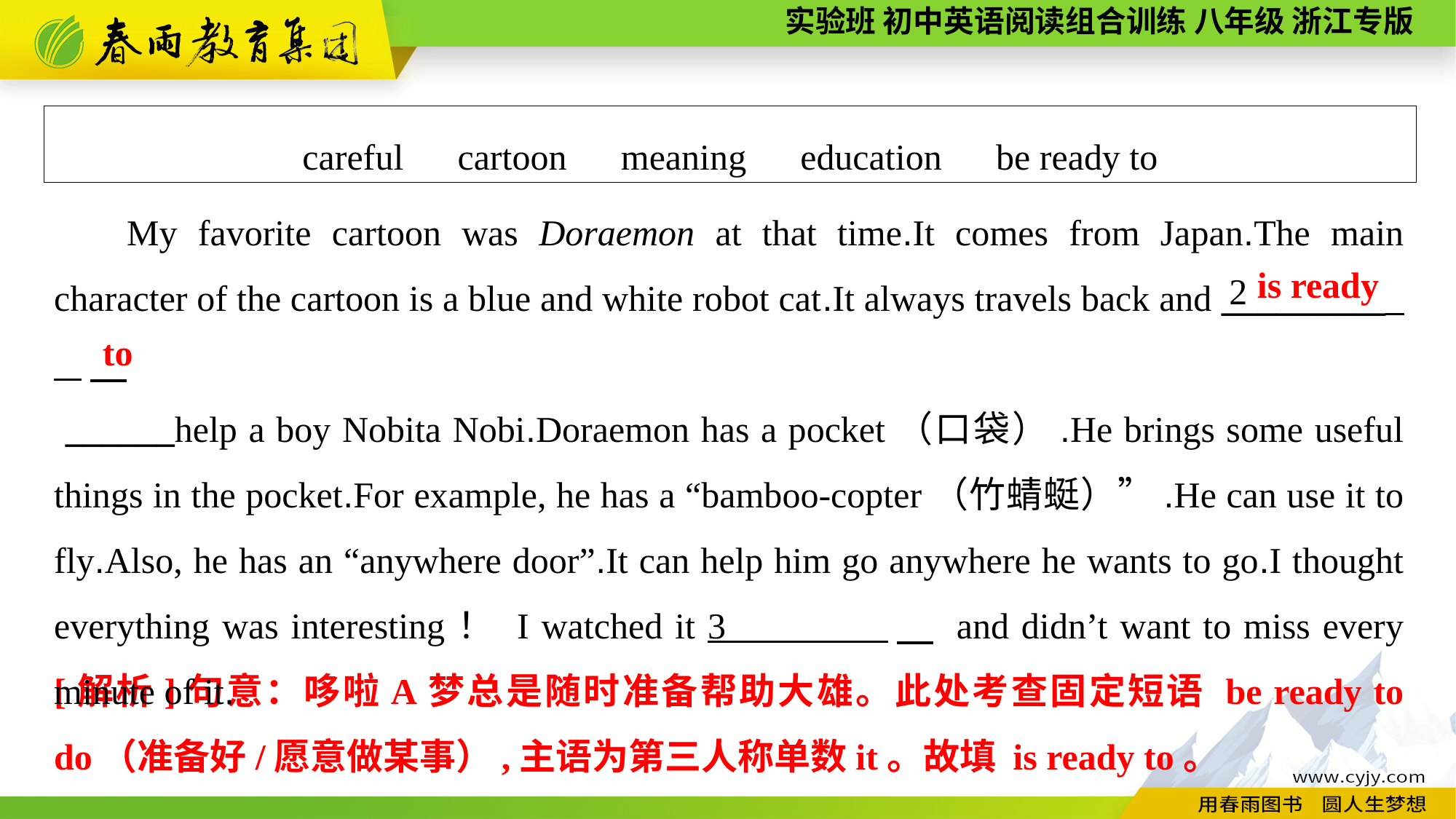

careful　cartoon　meaning　education　be ready to
My favorite cartoon was Doraemon at that time.It comes from Japan.The main character of the cartoon is a blue and white robot cat.It always travels back and _________
 ______help a boy Nobita Nobi.Doraemon has a pocket（口袋）.He brings some useful things in the pocket.For example, he has a “bamboo-copter（竹蜻蜓）”.He can use it to fly.Also, he has an “anywhere door”.It can help him go anywhere he wants to go.I thought everything was interesting！ I watched it 3             　 and didn’t want to miss every minute of it.
is ready
2
to
[解析]句意：哆啦A梦总是随时准备帮助大雄。此处考查固定短语 be ready to do（准备好/愿意做某事）,主语为第三人称单数it。故填 is ready to。